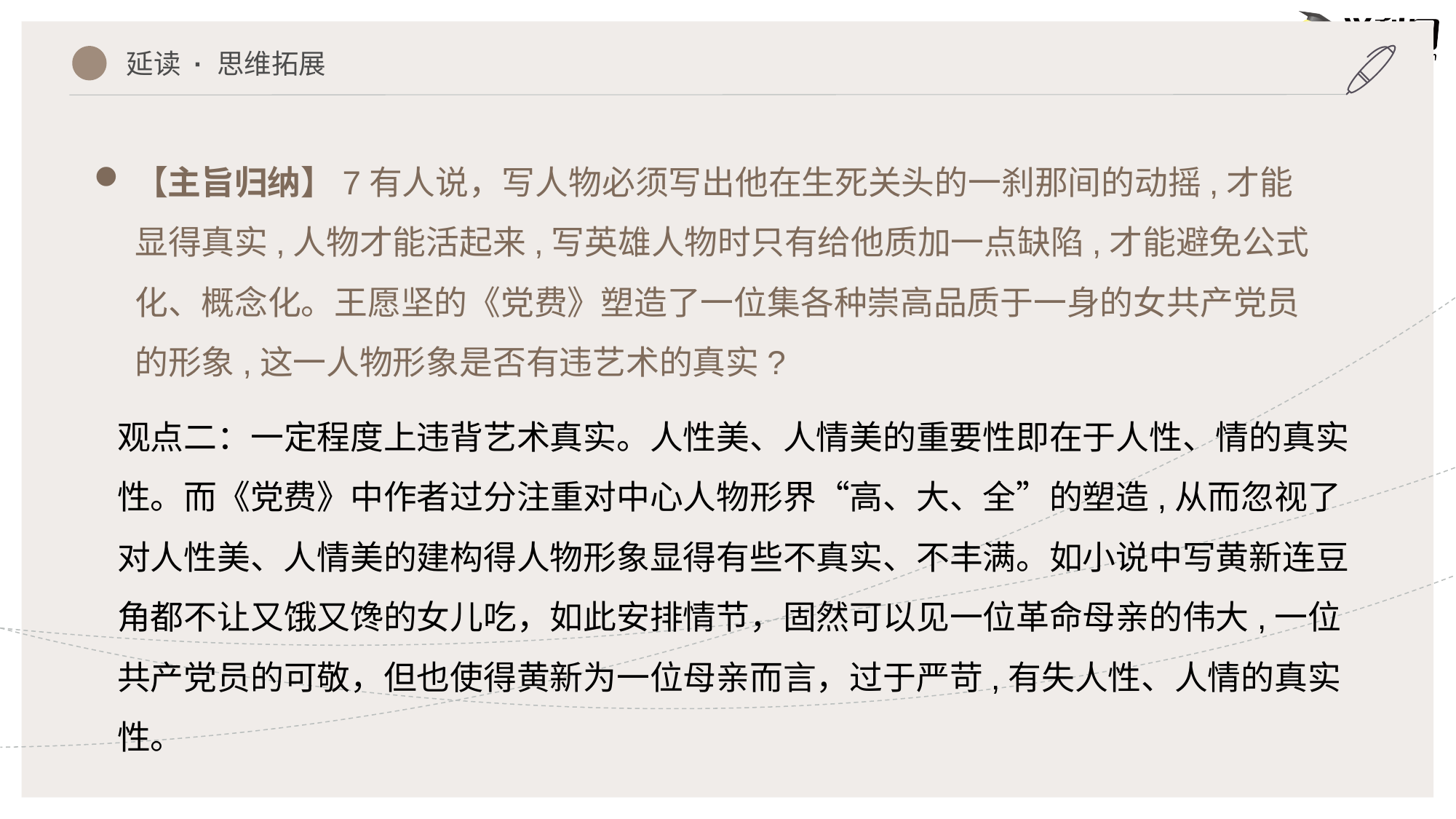

延读 · 思维拓展

【主旨归纳】7有人说，写人物必须写出他在生死关头的一刹那间的动摇,才能显得真实,人物才能活起来,写英雄人物时只有给他质加一点缺陷,才能避免公式化、概念化。王愿坚的《党费》塑造了一位集各种崇高品质于一身的女共产党员的形象,这一人物形象是否有违艺术的真实?

观点二：一定程度上违背艺术真实。人性美、人情美的重要性即在于人性、情的真实性。而《党费》中作者过分注重对中心人物形界“高、大、全”的塑造,从而忽视了对人性美、人情美的建构得人物形象显得有些不真实、不丰满。如小说中写黄新连豆角都不让又饿又馋的女儿吃，如此安排情节，固然可以见一位革命母亲的伟大,一位共产党员的可敬，但也使得黄新为一位母亲而言，过于严苛,有失人性、人情的真实性。